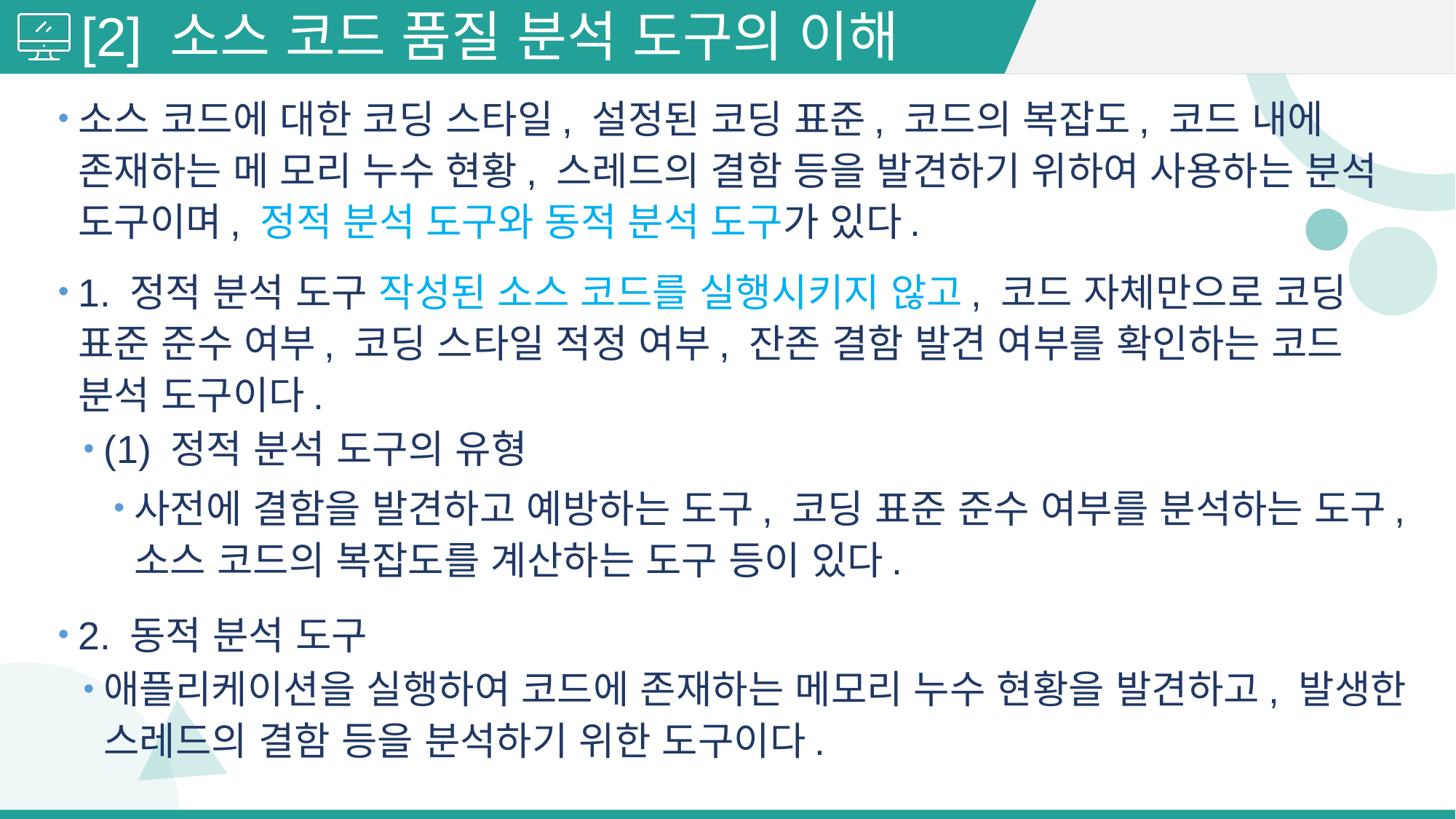

# [2] 소스 코드 품질 분석 도구의 이해
소스 코드에 대한 코딩 스타일, 설정된 코딩 표준, 코드의 복잡도, 코드 내에 존재하는 메 모리 누수 현황, 스레드의 결함 등을 발견하기 위하여 사용하는 분석 도구이며, 정적 분석 도구와 동적 분석 도구가 있다.
1. 정적 분석 도구 작성된 소스 코드를 실행시키지 않고, 코드 자체만으로 코딩 표준 준수 여부, 코딩 스타일 적정 여부, 잔존 결함 발견 여부를 확인하는 코드 분석 도구이다.
(1) 정적 분석 도구의 유형
사전에 결함을 발견하고 예방하는 도구, 코딩 표준 준수 여부를 분석하는 도구, 소스 코드의 복잡도를 계산하는 도구 등이 있다.
2. 동적 분석 도구
애플리케이션을 실행하여 코드에 존재하는 메모리 누수 현황을 발견하고, 발생한 스레드의 결함 등을 분석하기 위한 도구이다.